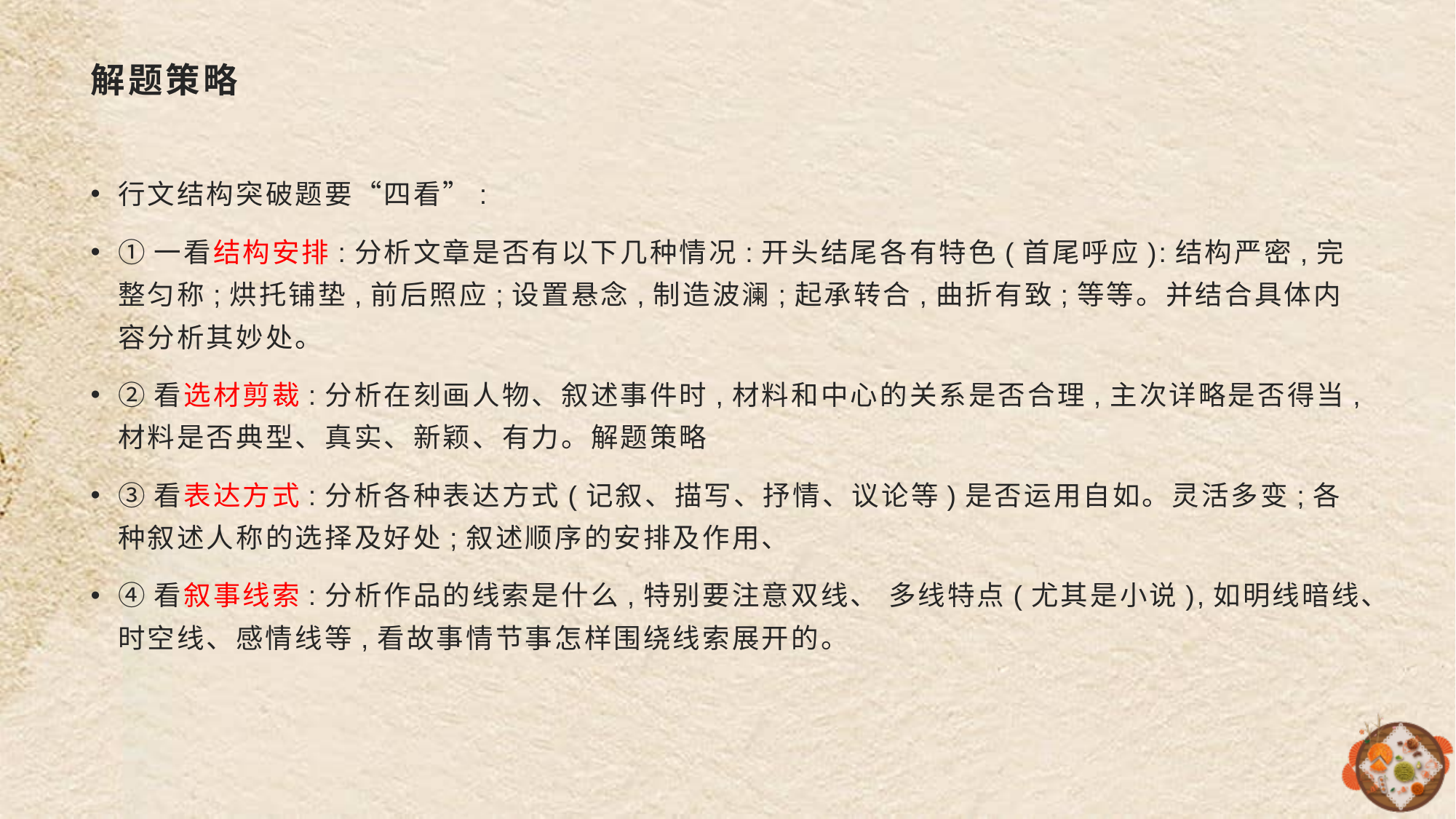

# 解题策略

行文结构突破题要“四看”:
①一看结构安排:分析文章是否有以下几种情况:开头结尾各有特色(首尾呼应):结构严密,完整匀称;烘托铺垫,前后照应;设置悬念,制造波澜;起承转合,曲折有致;等等。并结合具体内容分析其妙处。
②看选材剪裁:分析在刻画人物、叙述事件时,材料和中心的关系是否合理,主次详略是否得当,材料是否典型、真实、新颖、有力。解题策略
③看表达方式:分析各种表达方式(记叙、描写、抒情、议论等)是否运用自如。灵活多变;各种叙述人称的选择及好处;叙述顺序的安排及作用、
④看叙事线索:分析作品的线索是什么,特别要注意双线、 多线特点(尤其是小说),如明线暗线、时空线、感情线等,看故事情节事怎样围绕线索展开的。